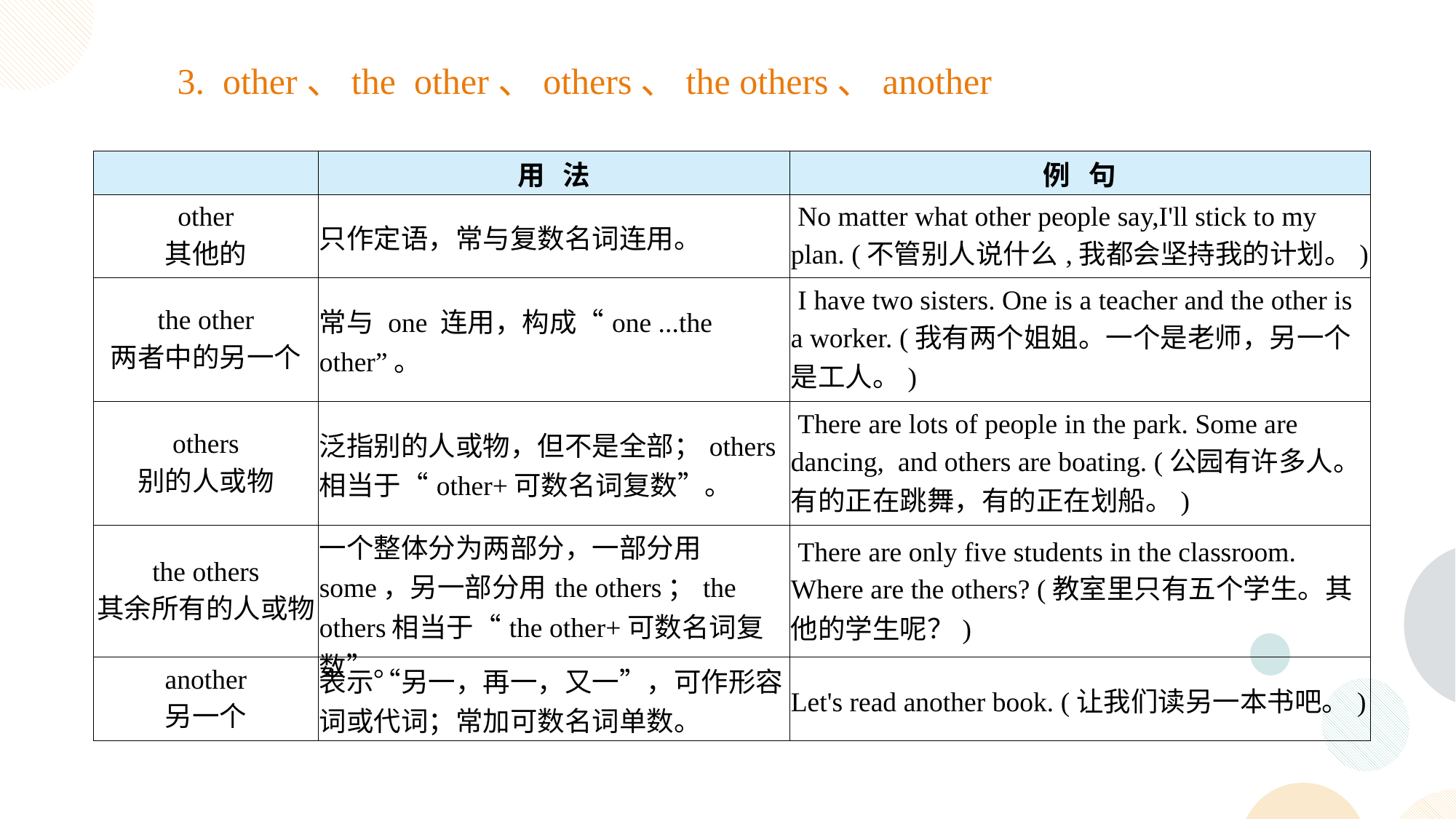

3.  other、the  other、others、the others、another
|  | 用 法 | 例 句 |
| --- | --- | --- |
| other 其他的 | 只作定语，常与复数名词连用。 | No matter what other people say,I'll stick to my plan. (不管别人说什么,我都会坚持我的计划。) |
| the other 两者中的另一个 | 常与 one 连用，构成“one ...the other”。 | I have two sisters. One is a teacher and the other is a worker. (我有两个姐姐。一个是老师，另一个是工人。) |
| others 别的人或物 | 泛指别的人或物，但不是全部；others相当于“other+可数名词复数”。 | There are lots of people in the park. Some are dancing, and others are boating. (公园有许多人。有的正在跳舞，有的正在划船。) |
| the others 其余所有的人或物 | 一个整体分为两部分，一部分用some，另一部分用the others；the others相当于“the other+可数名词复数”。 | There are only five students in the classroom. Where are the others? (教室里只有五个学生。其他的学生呢？) |
| another 另一个 | 表示“另一，再一，又一”，可作形容词或代词；常加可数名词单数。 | Let's read another book. (让我们读另一本书吧。) |